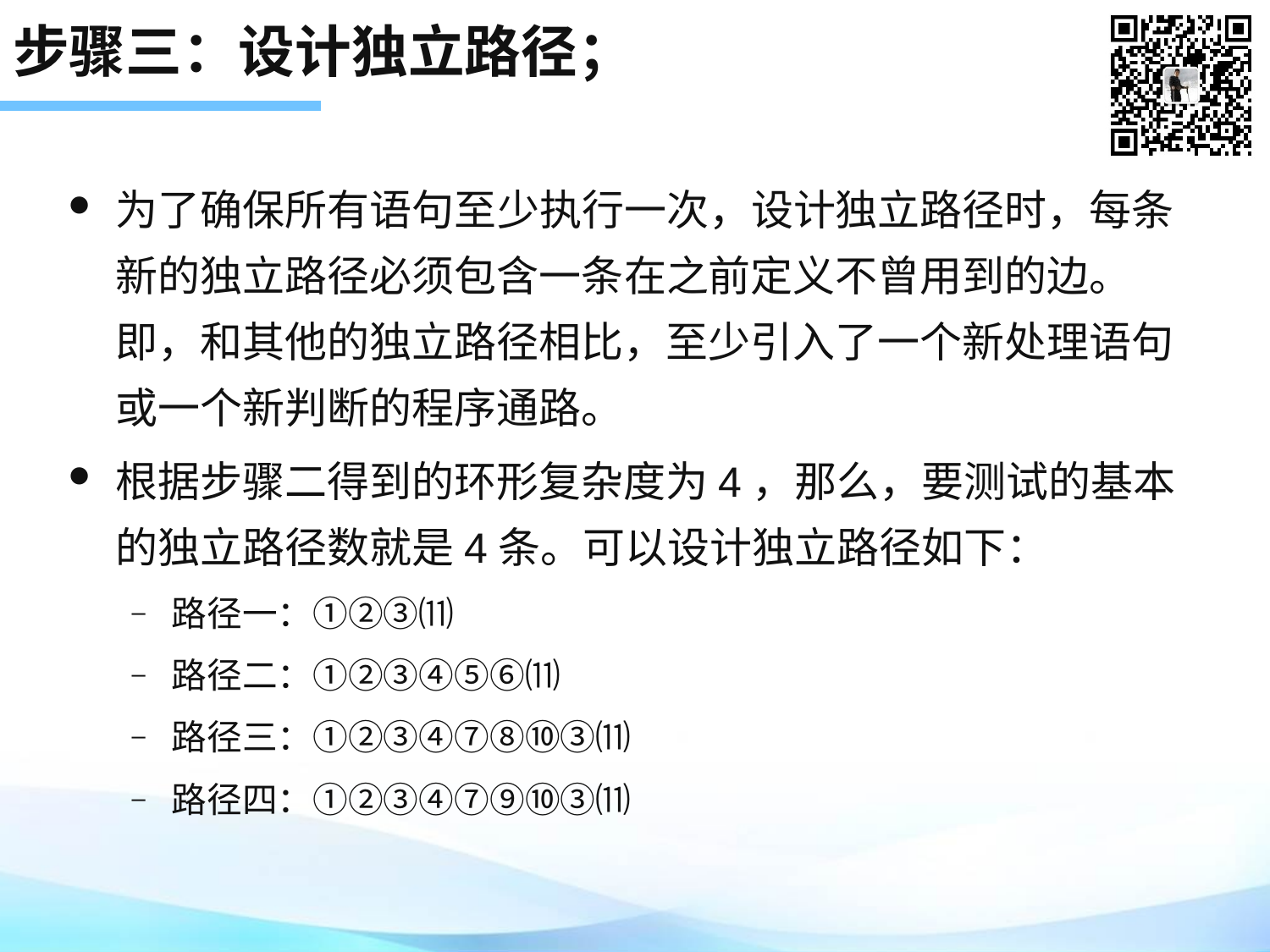

# 步骤三：设计独立路径；
为了确保所有语句至少执行一次，设计独立路径时，每条新的独立路径必须包含一条在之前定义不曾用到的边。即，和其他的独立路径相比，至少引入了一个新处理语句或一个新判断的程序通路。
根据步骤二得到的环形复杂度为4，那么，要测试的基本的独立路径数就是4条。可以设计独立路径如下：
路径一：①②③⑾
路径二：①②③④⑤⑥⑾
路径三：①②③④⑦⑧⑩③⑾
路径四：①②③④⑦⑨⑩③⑾